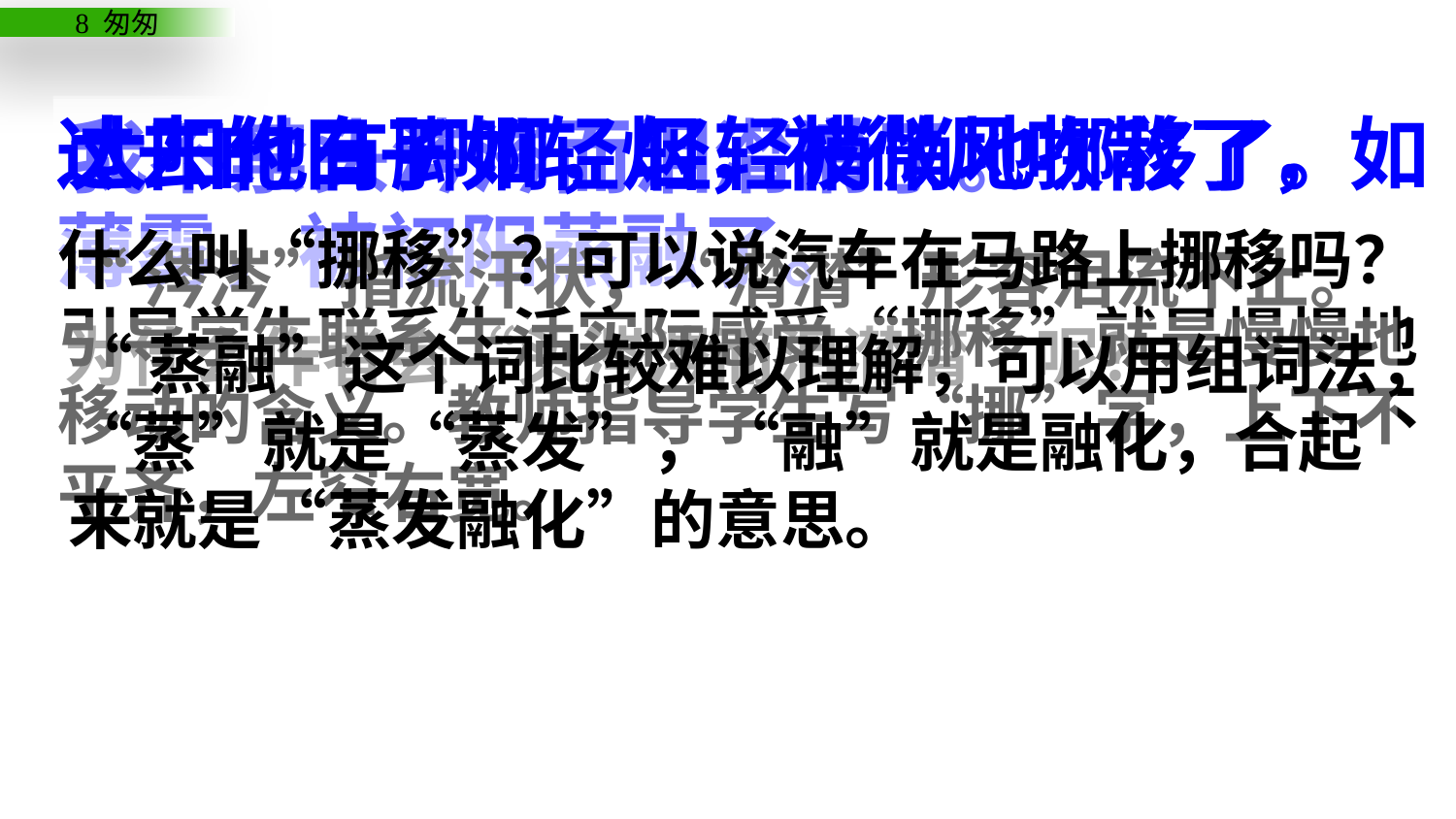

过去的日子如轻烟，被微风吹散了，如薄雾，被初阳蒸融了。
太阳他有脚啊，轻轻悄悄地挪移了。
我不禁头涔涔而泪潸潸了。
什么叫“挪移”？可以说汽车在马路上挪移吗？引导学生联系生活实际感受“挪移”就是慢慢地移动的含义。教师指导学生写“挪”字，上下不平齐，左窄右宽。
“涔涔”指流汗状，“潸潸”形容泪流不止。为什么作者会“头涔涔而泪潸潸”呢？
“蒸融”这个词比较难以理解，可以用组词法，“蒸”就是“蒸发”，“融”就是融化，合起来就是“蒸发融化”的意思。